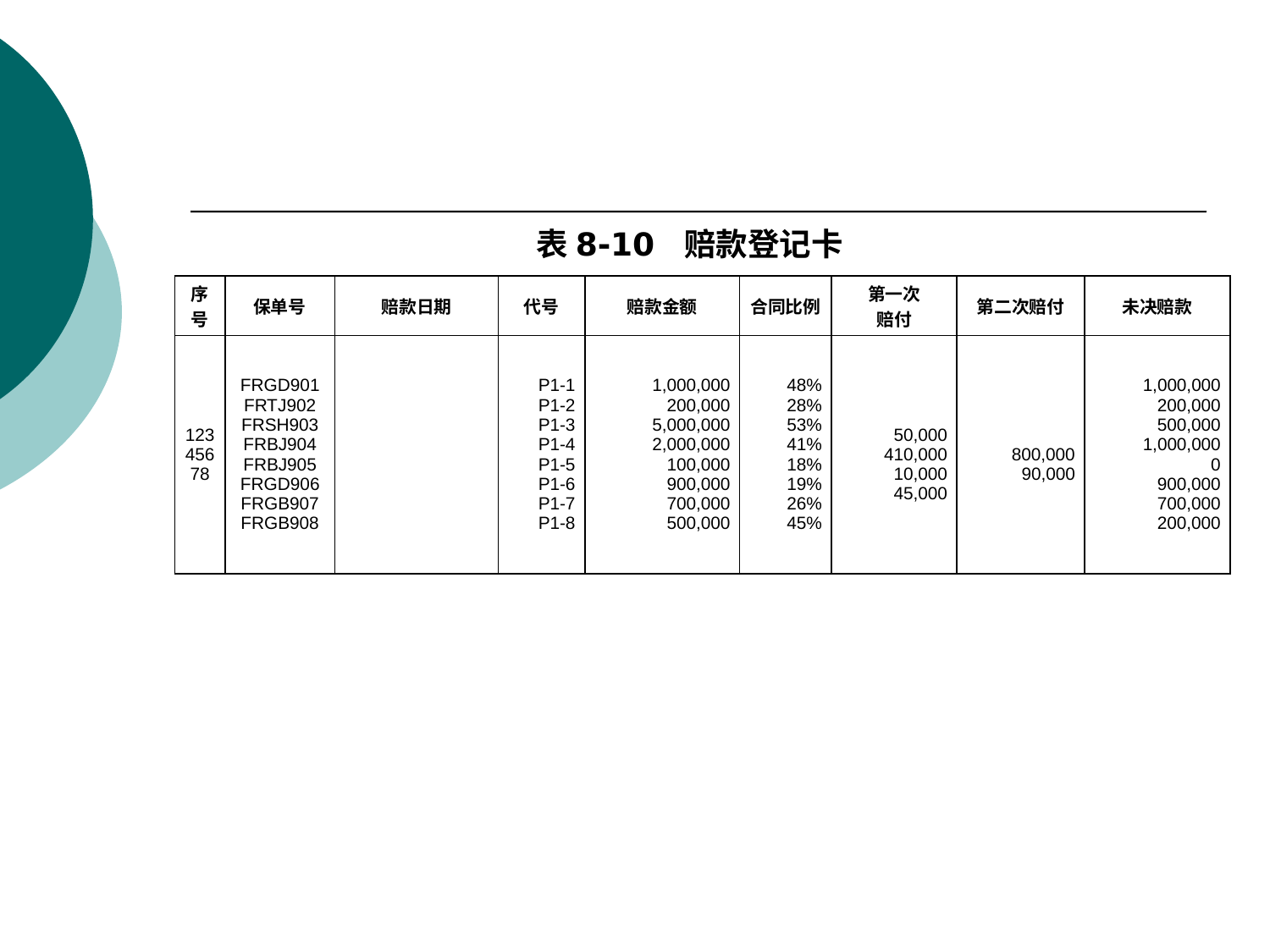

#
表8-10  赔款登记卡
| 序号 | 保单号 | 赔款日期 | 代号 | 赔款金额 | 合同比例 | 第一次 赔付 | 第二次赔付 | 未决赔款 |
| --- | --- | --- | --- | --- | --- | --- | --- | --- |
| 12345678 | FRGD901 FRTJ902 FRSH903 FRBJ904 FRBJ905 FRGD906 FRGB907 FRGB908 |  | P1-1 P1-2 P1-3 P1-4 P1-5 P1-6 P1-7 P1-8 | 1,000,000 200,000 5,000,000 2,000,000 100,000 900,000 700,000 500,000 | 48% 28% 53% 41% 18% 19% 26% 45% | 50,000 410,000 10,000 45,000 | 800,000 90,000 | 1,000,000 200,000 500,000 1,000,000 0 900,000 700,000 200,000 |